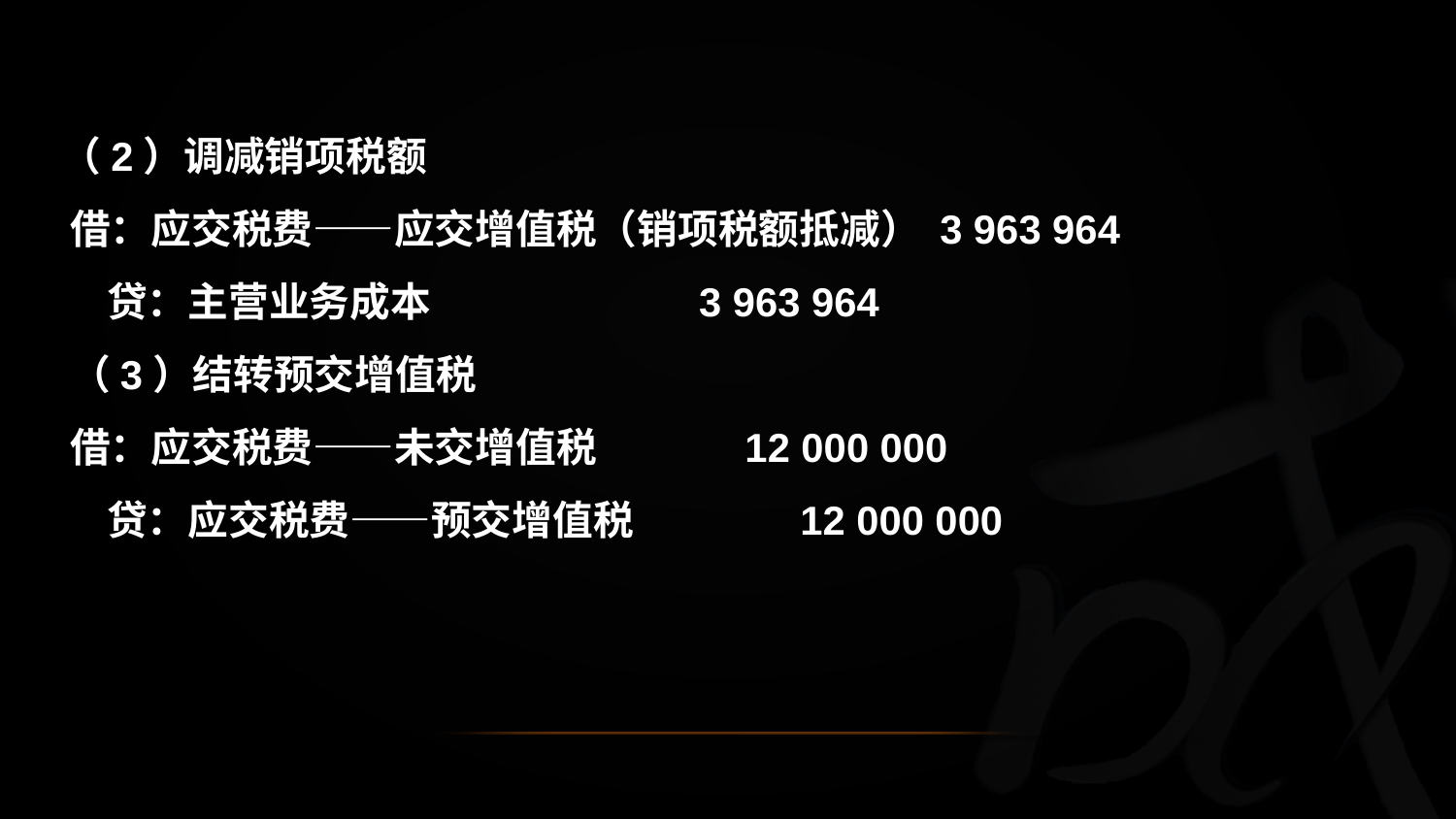

（2）调减销项税额
     借：应交税费——应交增值税（销项税额抵减） 3 963 964
         贷：主营业务成本                            3 963 964
     （3）结转预交增值税
     借：应交税费——未交增值税               12 000 000
         贷：应交税费——预交增值税                 12 000 000